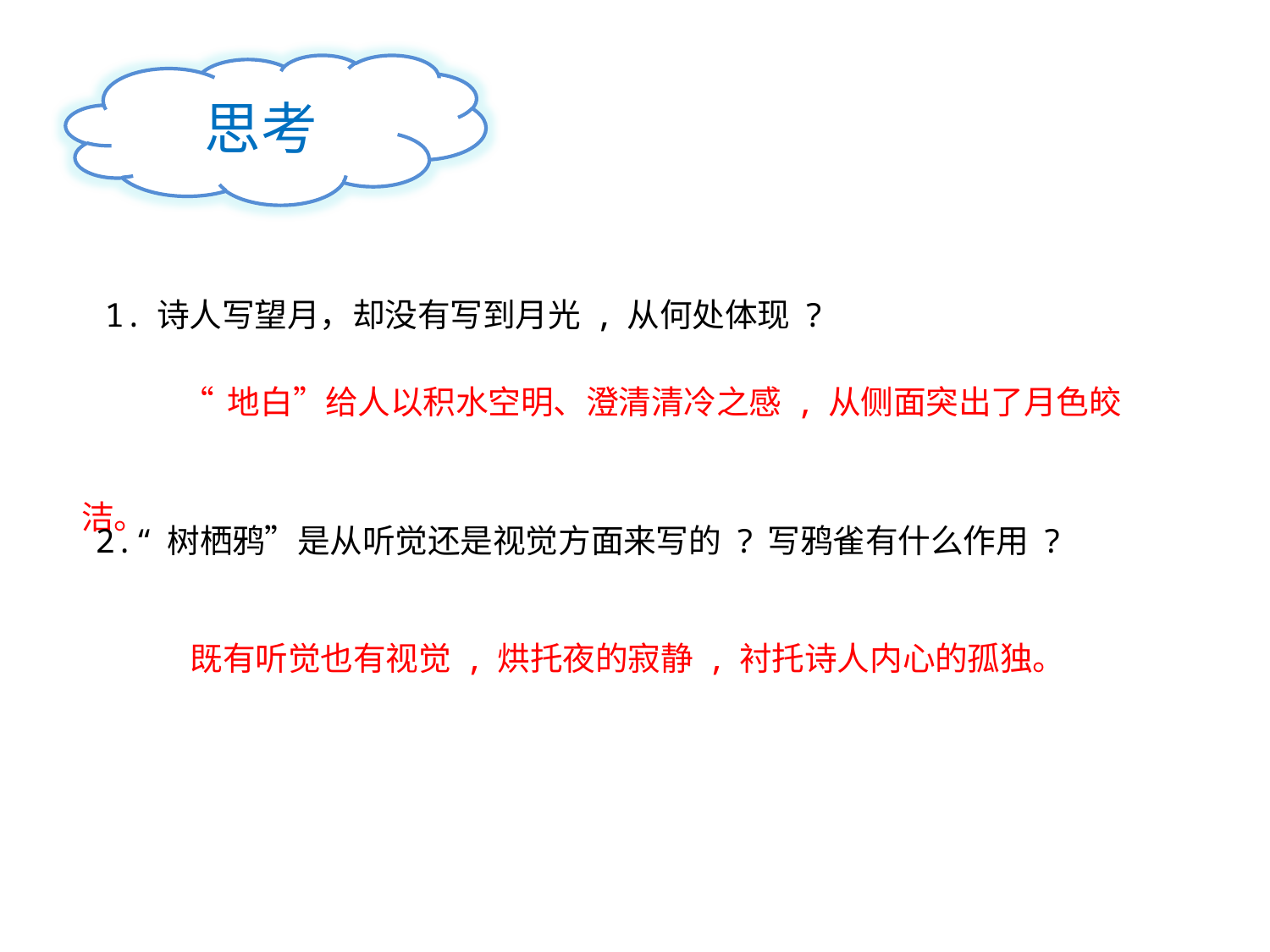

思考

1.诗人写望月，却没有写到月光,从何处体现?
“地白”给人以积水空明、澄清清冷之感,从侧面突出了月色皎洁。

2.“树栖鸦”是从听觉还是视觉方面来写的?写鸦雀有什么作用?
 既有听觉也有视觉,烘托夜的寂静,衬托诗人内心的孤独。